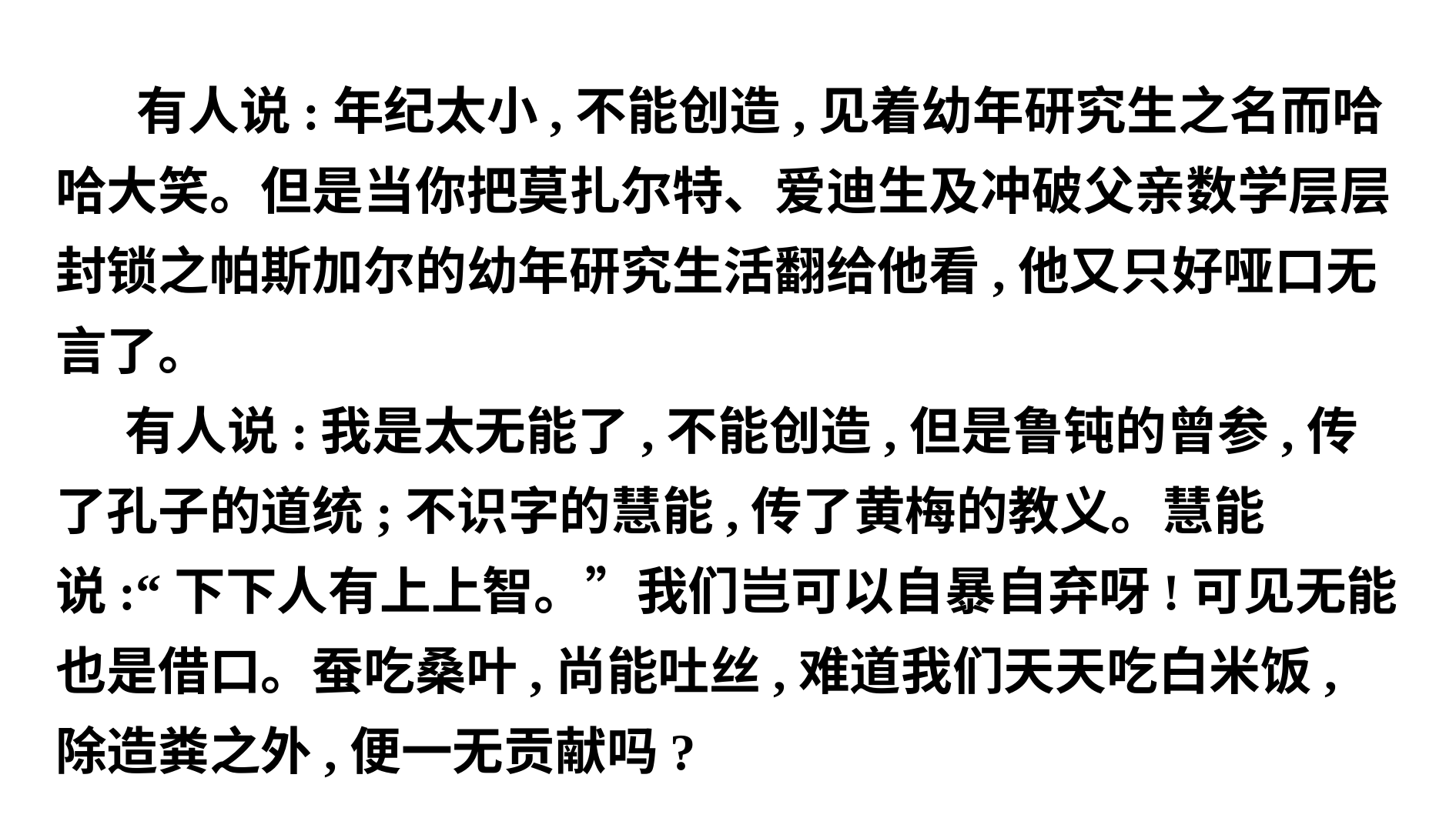

有人说:年纪太小,不能创造,见着幼年研究生之名而哈哈大笑。但是当你把莫扎尔特、爱迪生及冲破父亲数学层层封锁之帕斯加尔的幼年研究生活翻给他看,他又只好哑口无言了。
  有人说:我是太无能了,不能创造,但是鲁钝的曾参,传了孔子的道统;不识字的慧能,传了黄梅的教义。慧能说:“下下人有上上智。”我们岂可以自暴自弃呀!可见无能也是借口。蚕吃桑叶,尚能吐丝,难道我们天天吃白米饭,除造粪之外,便一无贡献吗?